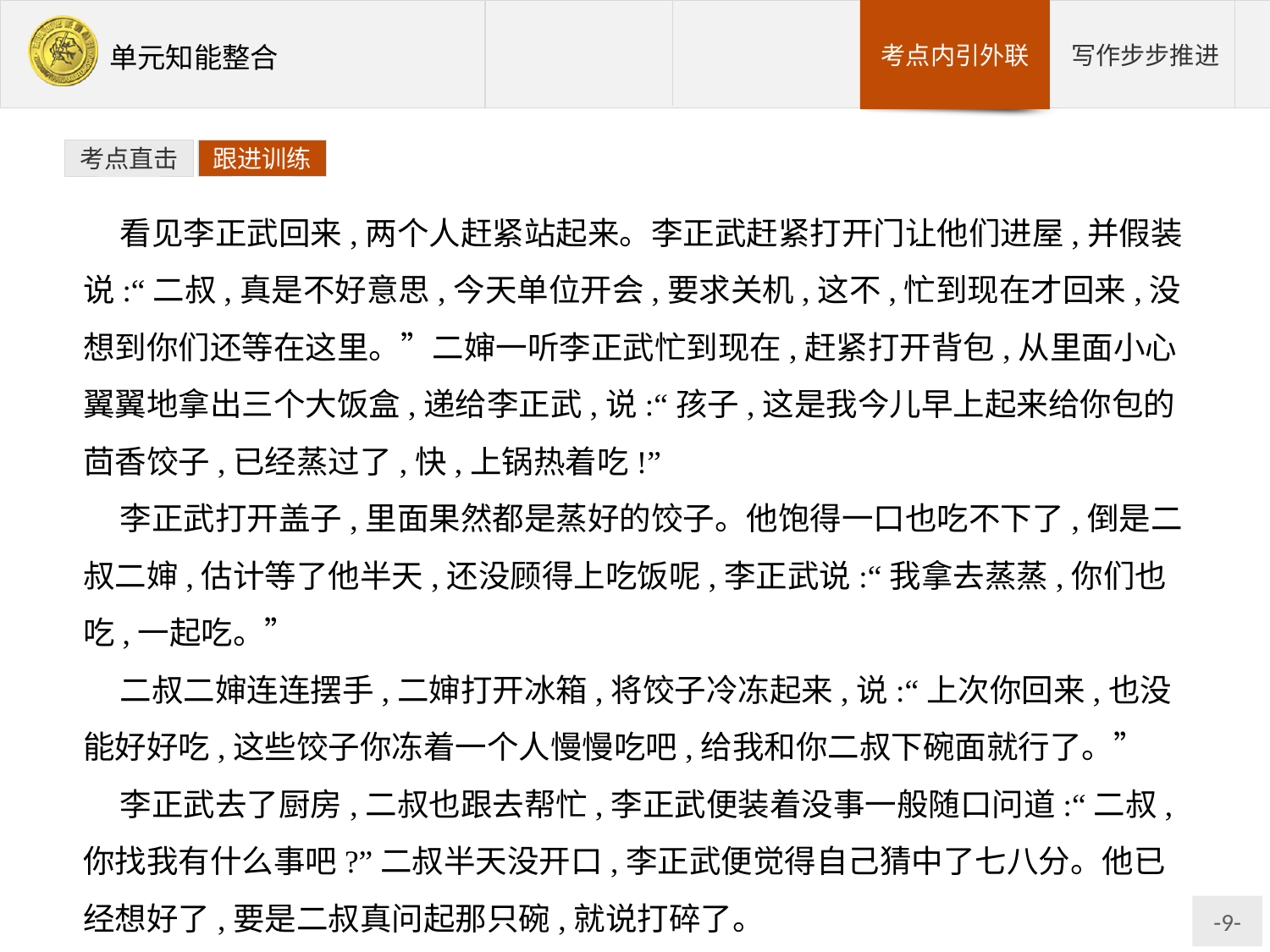

考点直击
跟进训练
看见李正武回来,两个人赶紧站起来。李正武赶紧打开门让他们进屋,并假装说:“二叔,真是不好意思,今天单位开会,要求关机,这不,忙到现在才回来,没想到你们还等在这里。”二婶一听李正武忙到现在,赶紧打开背包,从里面小心翼翼地拿出三个大饭盒,递给李正武,说:“孩子,这是我今儿早上起来给你包的茴香饺子,已经蒸过了,快,上锅热着吃!”
李正武打开盖子,里面果然都是蒸好的饺子。他饱得一口也吃不下了,倒是二叔二婶,估计等了他半天,还没顾得上吃饭呢,李正武说:“我拿去蒸蒸,你们也吃,一起吃。”
二叔二婶连连摆手,二婶打开冰箱,将饺子冷冻起来,说:“上次你回来,也没能好好吃,这些饺子你冻着一个人慢慢吃吧,给我和你二叔下碗面就行了。”
李正武去了厨房,二叔也跟去帮忙,李正武便装着没事一般随口问道:“二叔,你找我有什么事吧?”二叔半天没开口,李正武便觉得自己猜中了七八分。他已经想好了,要是二叔真问起那只碗,就说打碎了。